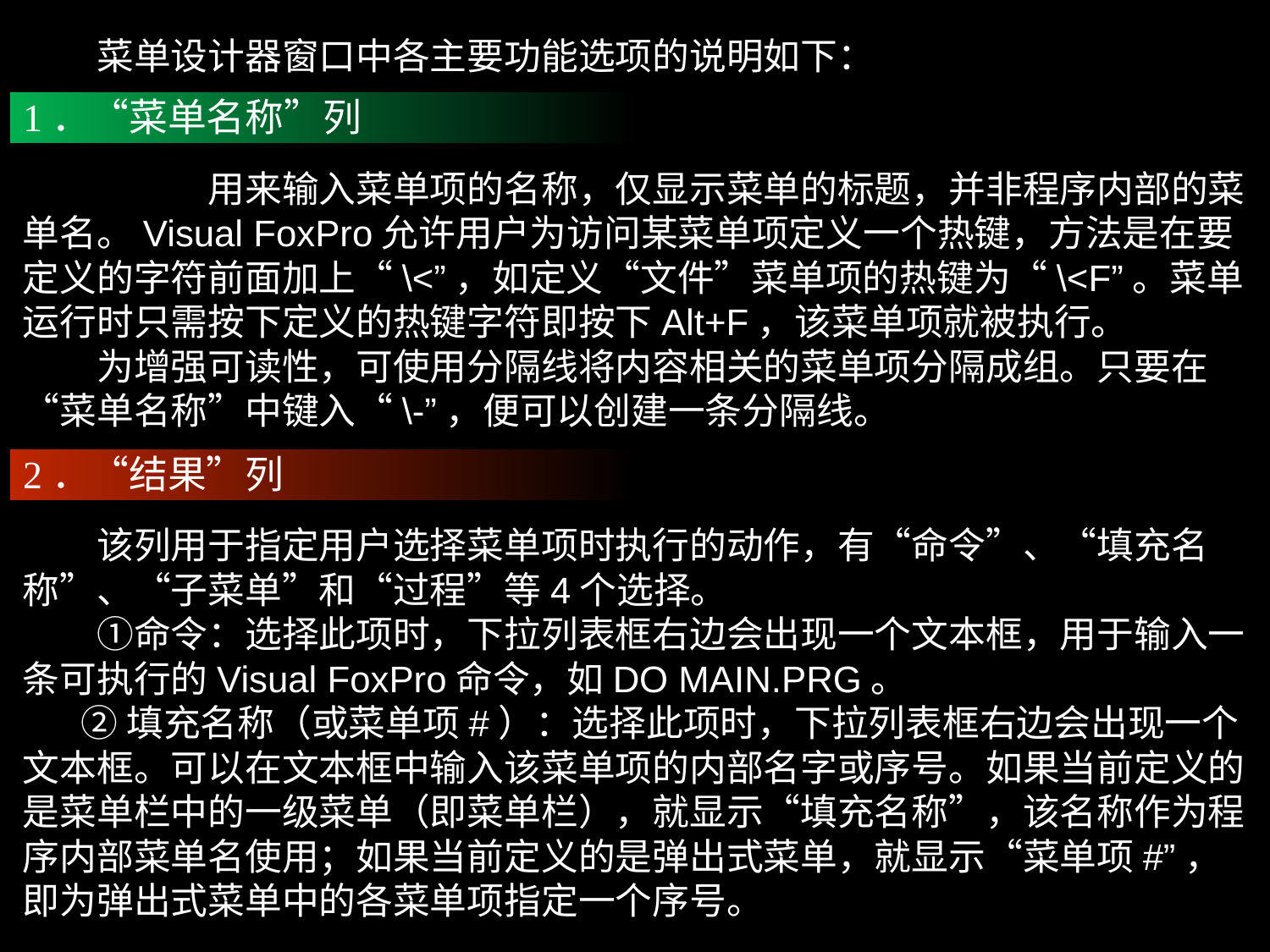

菜单设计器窗口中各主要功能选项的说明如下：
1．“菜单名称”列
　　　　　用来输入菜单项的名称，仅显示菜单的标题，并非程序内部的菜单名。Visual FoxPro允许用户为访问某菜单项定义一个热键，方法是在要定义的字符前面加上“\<”，如定义“文件”菜单项的热键为“\<F”。菜单运行时只需按下定义的热键字符即按下Alt+F，该菜单项就被执行。
　　为增强可读性，可使用分隔线将内容相关的菜单项分隔成组。只要在“菜单名称”中键入“\-”，便可以创建一条分隔线。
2．“结果”列
　　该列用于指定用户选择菜单项时执行的动作，有“命令”、“填充名称”、“子菜单”和“过程”等4个选择。
　　①命令：选择此项时，下拉列表框右边会出现一个文本框，用于输入一条可执行的Visual FoxPro命令，如DO MAIN.PRG。
       ②填充名称（或菜单项#）：选择此项时，下拉列表框右边会出现一个文本框。可以在文本框中输入该菜单项的内部名字或序号。如果当前定义的是菜单栏中的一级菜单（即菜单栏），就显示“填充名称”，该名称作为程序内部菜单名使用；如果当前定义的是弹出式菜单，就显示“菜单项#”，即为弹出式菜单中的各菜单项指定一个序号。